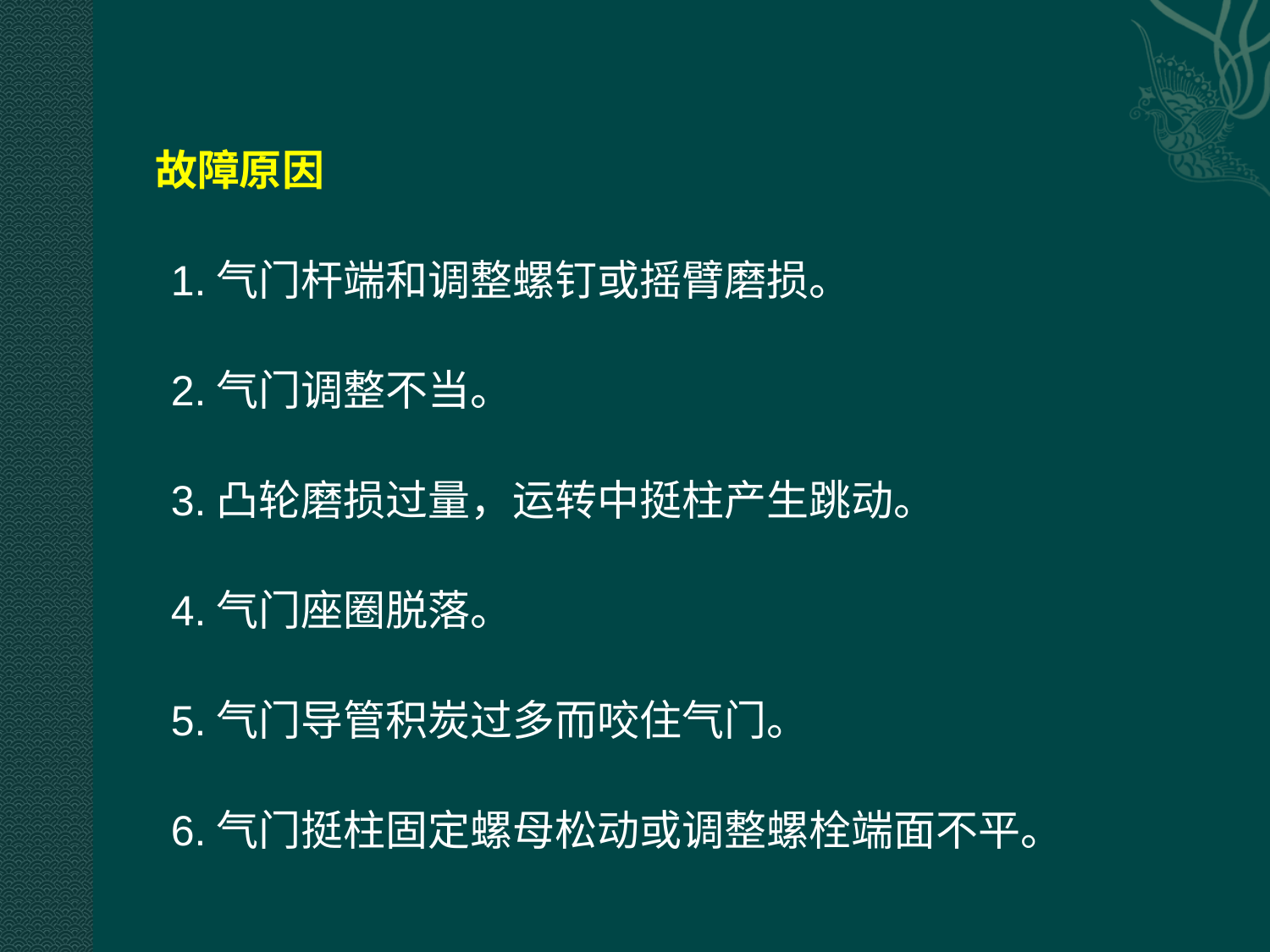

故障原因
1.气门杆端和调整螺钉或摇臂磨损。
2.气门调整不当。
3.凸轮磨损过量，运转中挺柱产生跳动。
4.气门座圈脱落。
5.气门导管积炭过多而咬住气门。
6.气门挺柱固定螺母松动或调整螺栓端面不平。